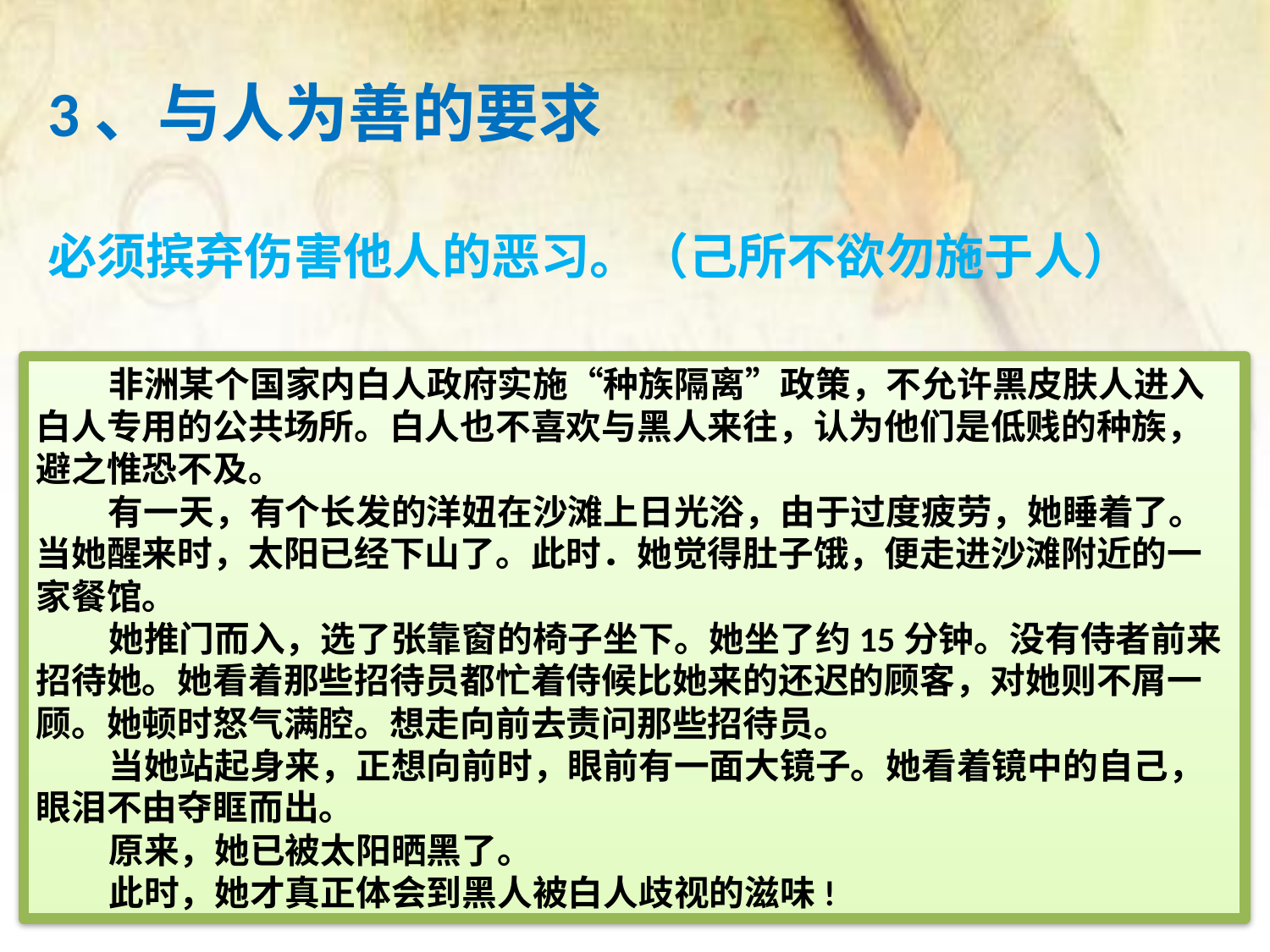

3、与人为善的要求

必须摈弃伤害他人的恶习。（己所不欲勿施于人）
        非洲某个国家内白人政府实施“种族隔离”政策，不允许黑皮肤人进入白人专用的公共场所。白人也不喜欢与黑人来往，认为他们是低贱的种族，避之惟恐不及。
         有一天，有个长发的洋妞在沙滩上日光浴，由于过度疲劳，她睡着了。当她醒来时，太阳已经下山了。此时．她觉得肚子饿，便走进沙滩附近的一家餐馆。
         她推门而入，选了张靠窗的椅子坐下。她坐了约15分钟。没有侍者前来招待她。她看着那些招待员都忙着侍候比她来的还迟的顾客，对她则不屑一顾。她顿时怒气满腔。想走向前去责问那些招待员。
         当她站起身来，正想向前时，眼前有一面大镜子。她看着镜中的自己，眼泪不由夺眶而出。
         原来，她已被太阳晒黑了。
         此时，她才真正体会到黑人被白人歧视的滋味!